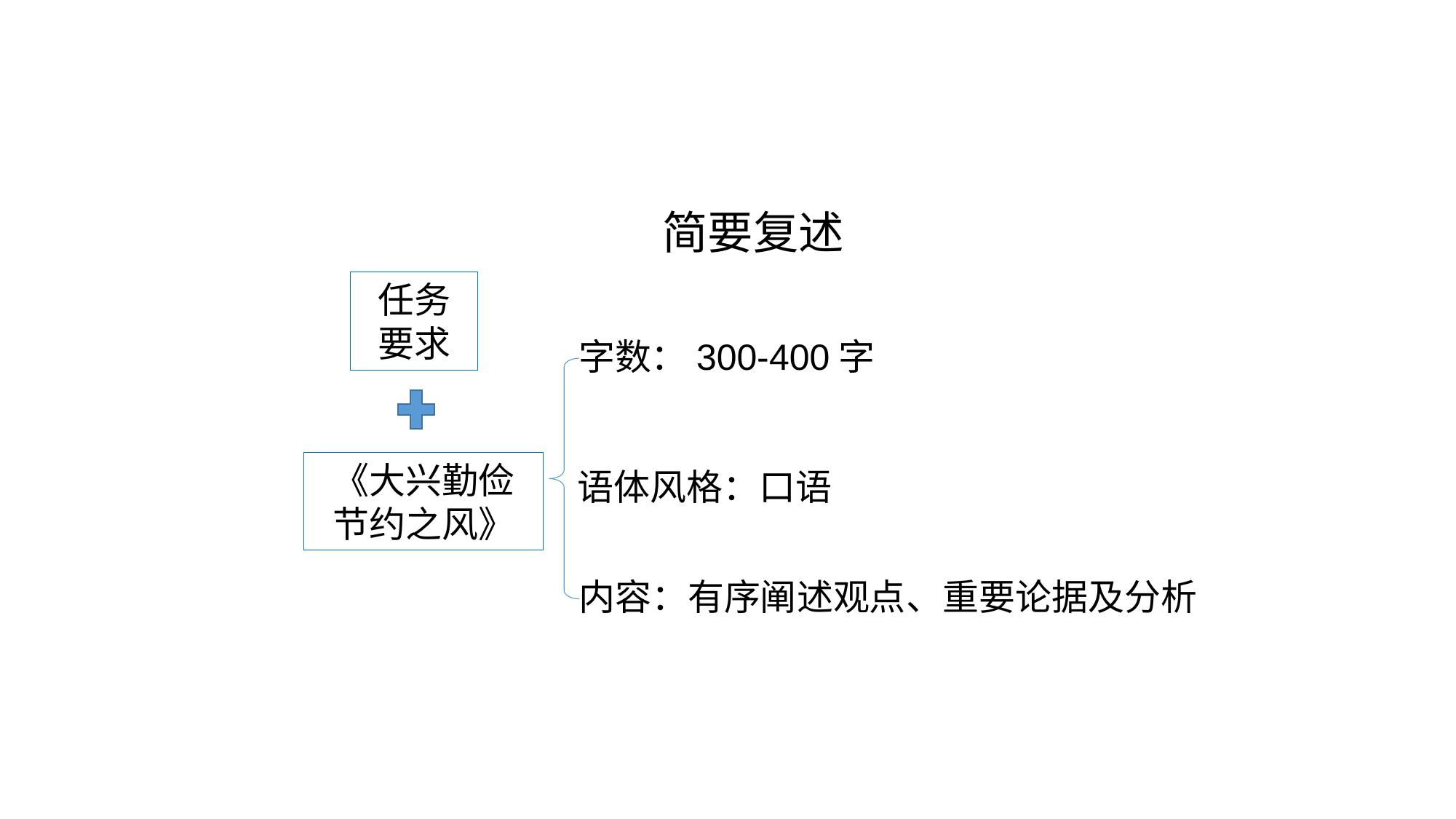

# 简要复述
任务要求
字数：300-400字

《大兴勤俭节约之风》
语体风格：口语
内容：有序阐述观点、重要论据及分析